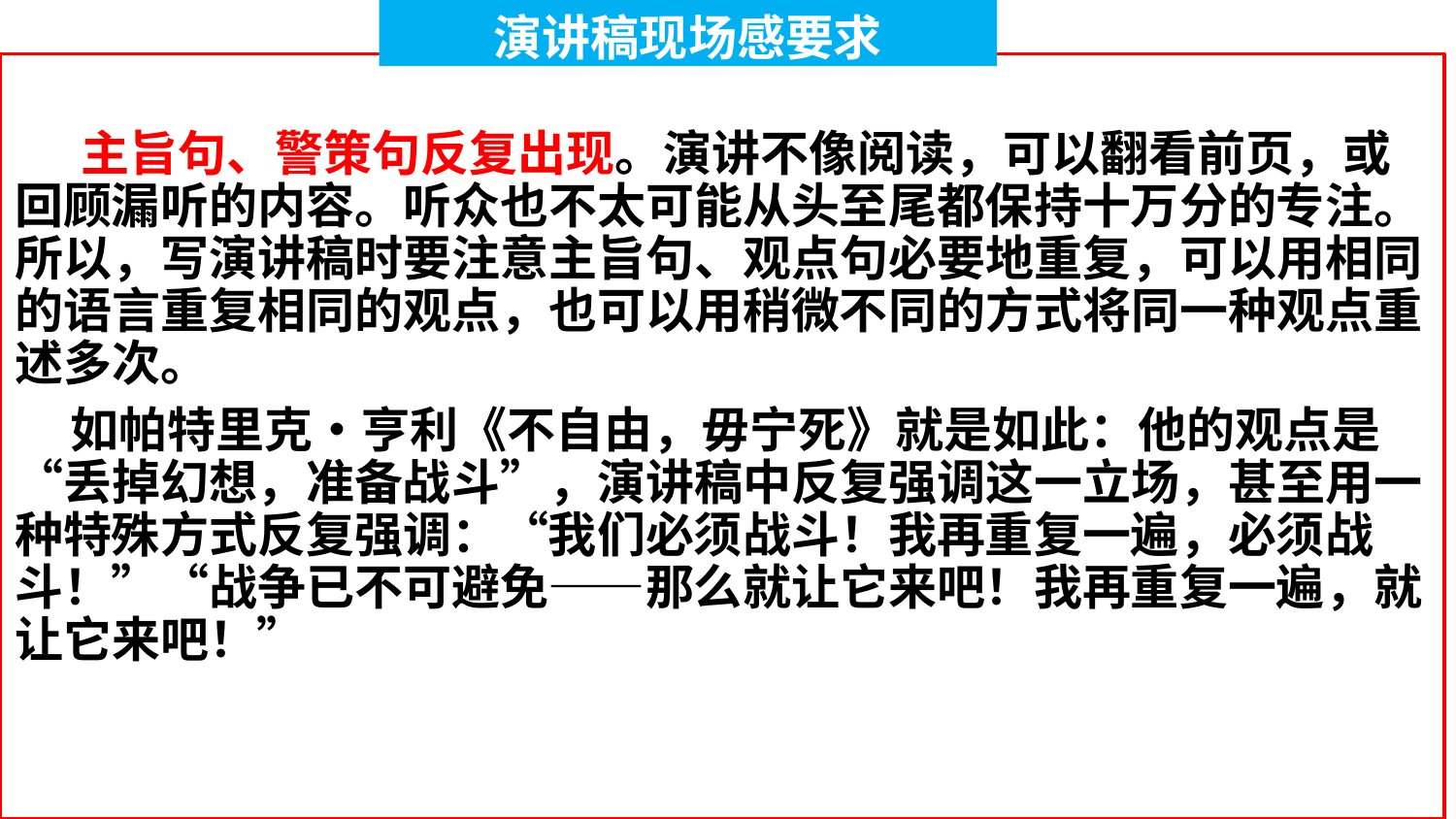

演讲稿现场感要求

     主旨句、警策句反复出现。演讲不像阅读，可以翻看前页，或回顾漏听的内容。听众也不太可能从头至尾都保持十万分的专注。所以，写演讲稿时要注意主旨句、观点句必要地重复，可以用相同的语言重复相同的观点，也可以用稍微不同的方式将同一种观点重述多次。
    如帕特里克•亨利《不自由，毋宁死》就是如此：他的观点是“丢掉幻想，准备战斗”，演讲稿中反复强调这一立场，甚至用一种特殊方式反复强调：“我们必须战斗！我再重复一遍，必须战斗！”“战争已不可避免——那么就让它来吧！我再重复一遍，就让它来吧！”